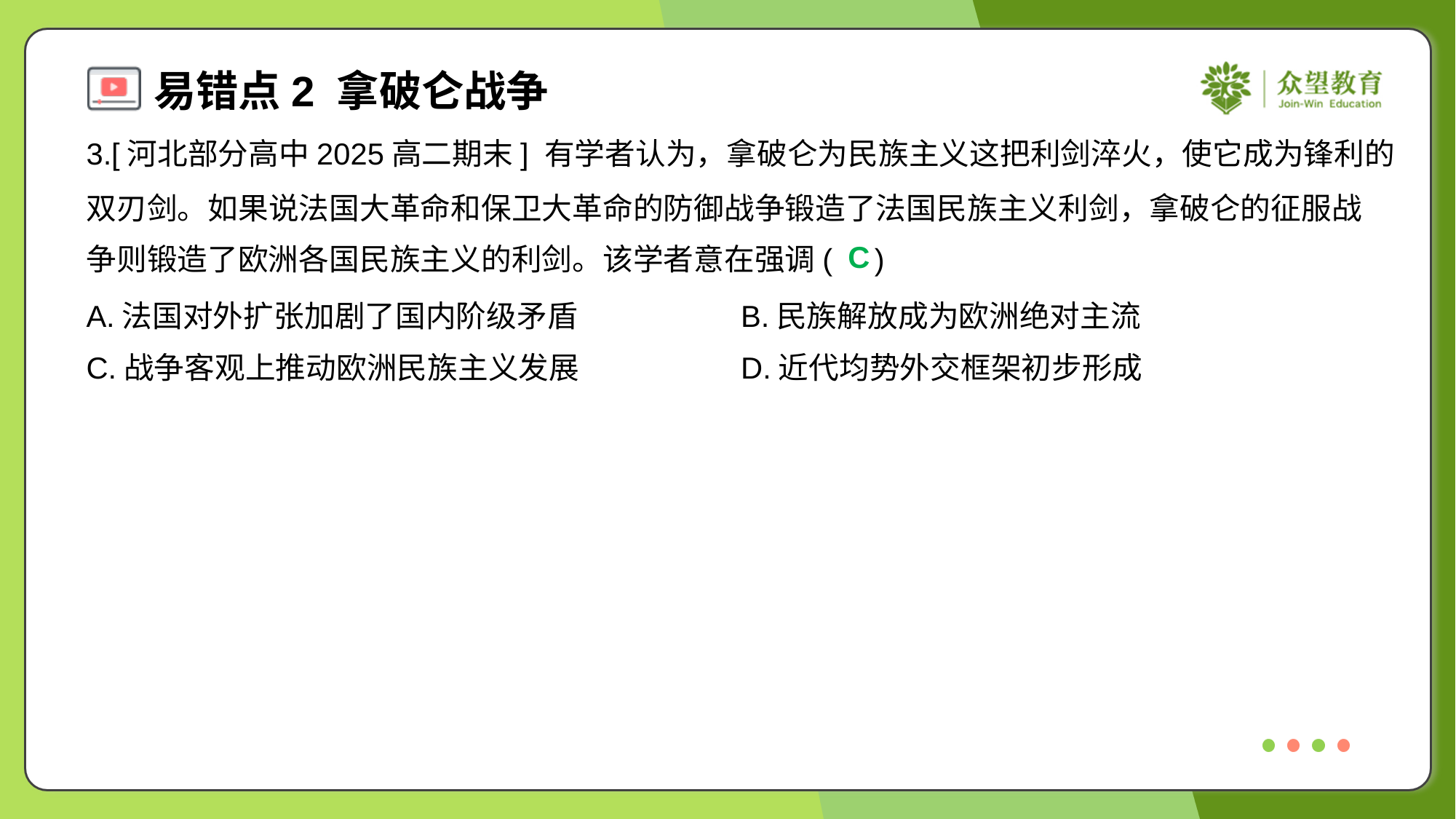

3.[河北部分高中2025高二期末] 有学者认为，拿破仑为民族主义这把利剑淬火，使它成为锋利的
双刃剑。如果说法国大革命和保卫大革命的防御战争锻造了法国民族主义利剑，拿破仑的征服战
争则锻造了欧洲各国民族主义的利剑。该学者意在强调(     )
C
A.法国对外扩张加剧了国内阶级矛盾	B.民族解放成为欧洲绝对主流
C.战争客观上推动欧洲民族主义发展	D.近代均势外交框架初步形成